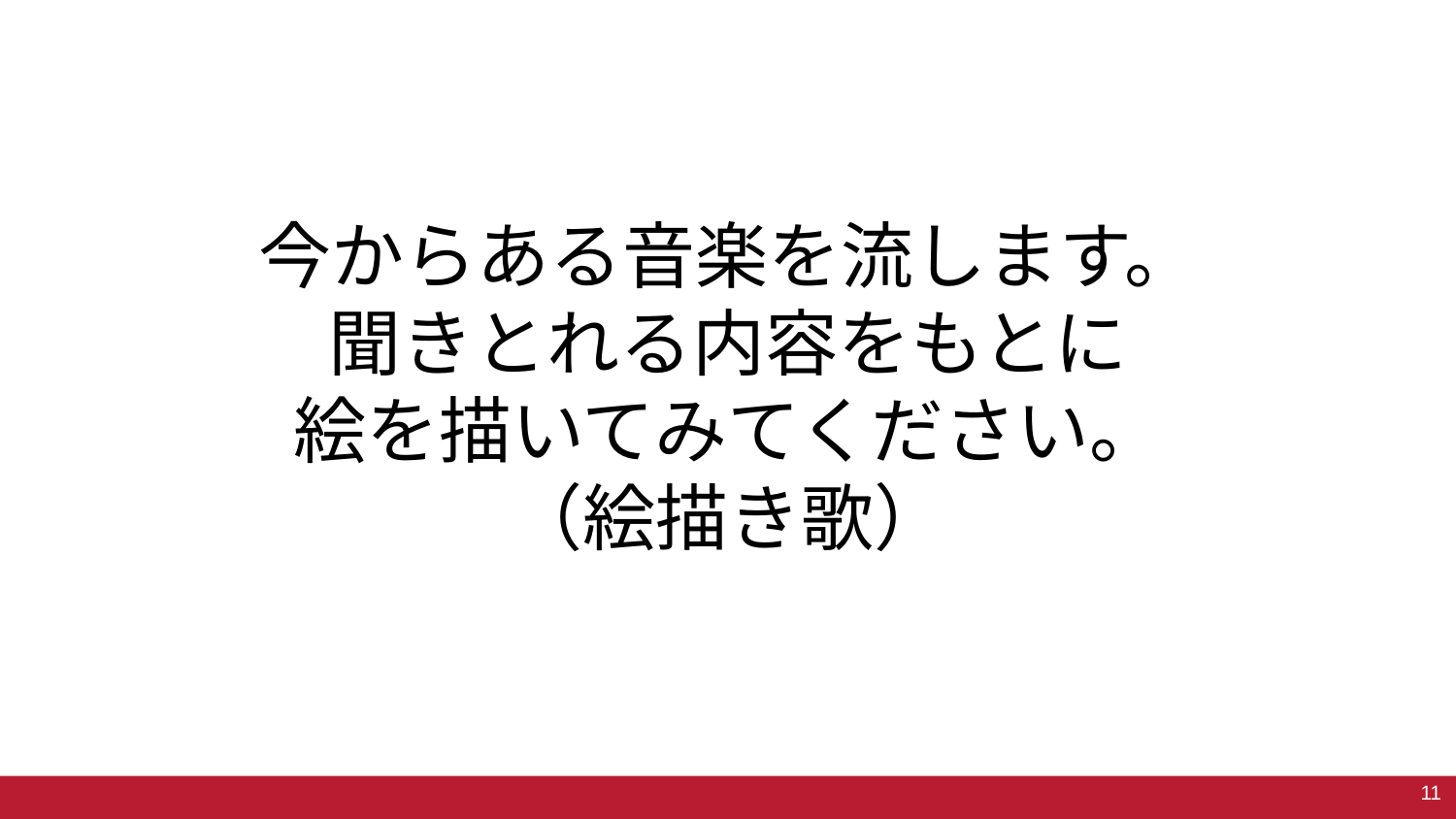

# 今からある音楽を流します。 聞きとれる内容をもとに
絵を描いてみてください。
（絵描き歌）
11